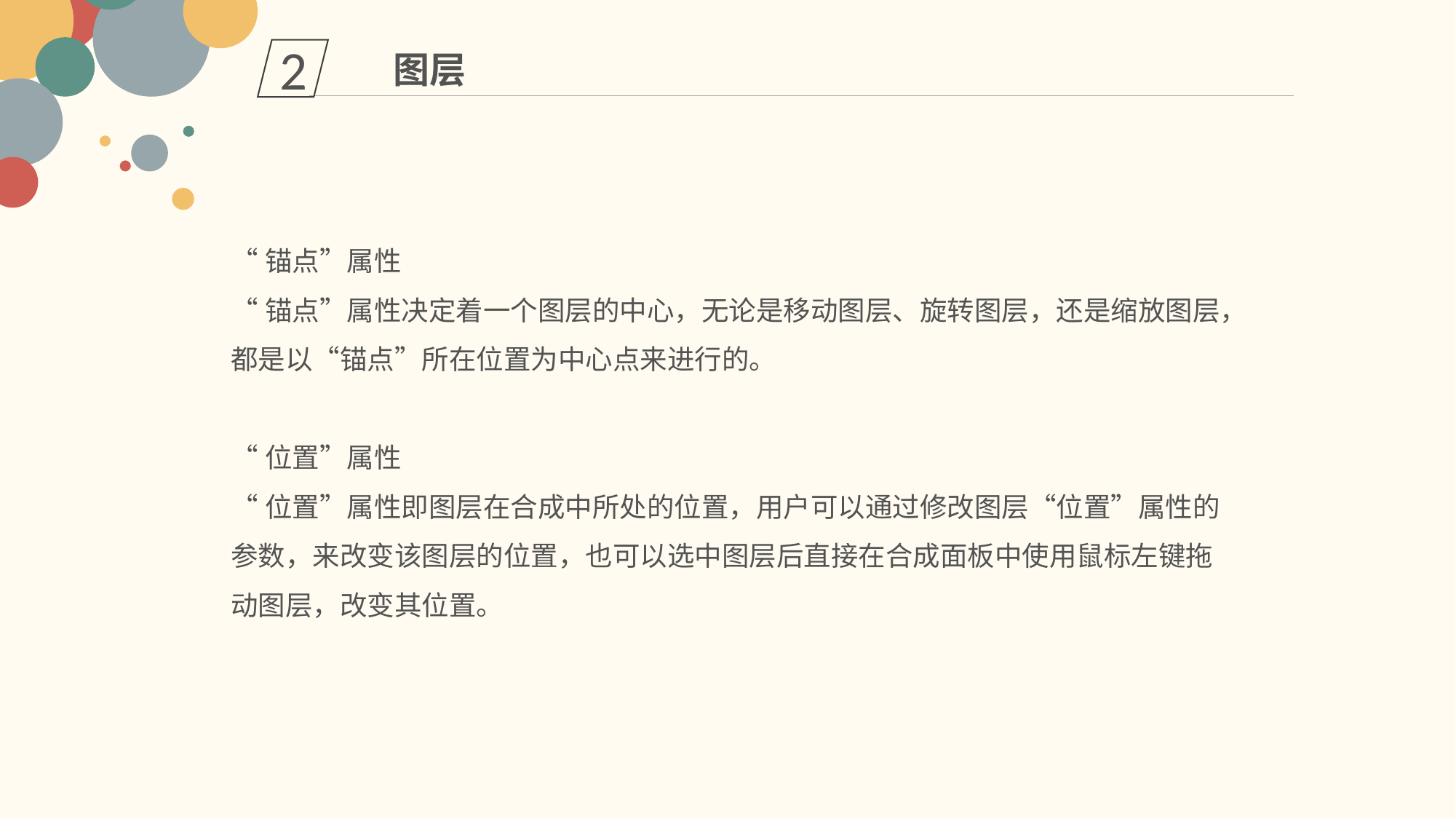

2
图层
“锚点”属性
“锚点”属性决定着一个图层的中心，无论是移动图层、旋转图层，还是缩放图层，都是以“锚点”所在位置为中心点来进行的。

“位置”属性
“位置”属性即图层在合成中所处的位置，用户可以通过修改图层“位置”属性的参数，来改变该图层的位置，也可以选中图层后直接在合成面板中使用鼠标左键拖动图层，改变其位置。